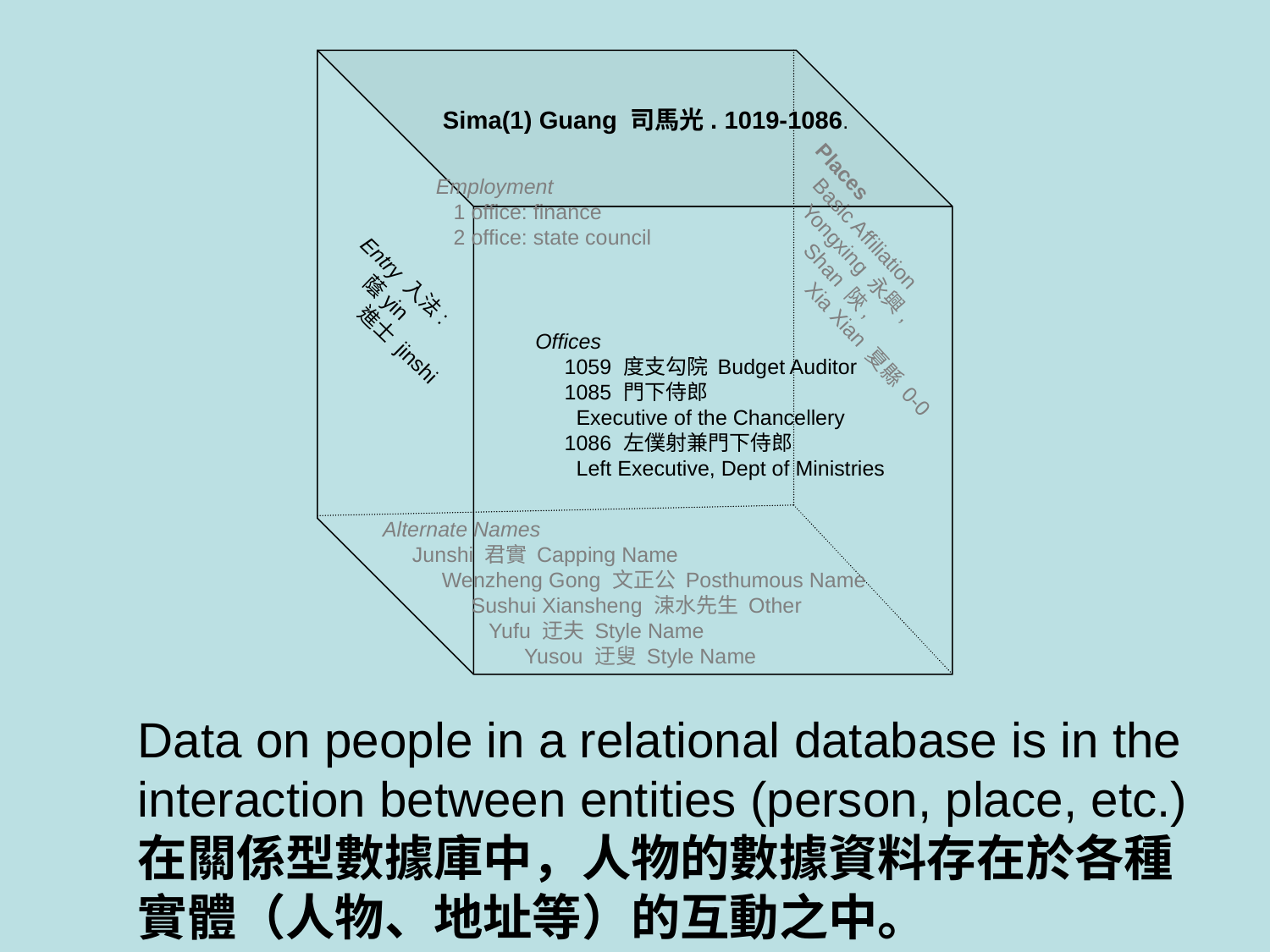

Sima(1) Guang 司馬光. 1019-1086.
                            Offices
                            1059 度支勾院 Budget Auditor
                            1085 門下侍郎
                                     Executive of the Chancellery
                            1086 左僕射兼門下侍郎
                                     Left Executive, Dept of Ministries
Employment
   1 office: finance
   2 office: state council
Entry 入法:
    蔭yin
       進士 jinshi
Places
    Basic Affiliation
      Yongxing 永興,
           Shan 陝,
                Xia Xian 夏縣 0-0

Alternate Names
     Junshi 君實 Capping Name
          Wenzheng Gong 文正公 Posthumous Name
               Sushui Xiansheng 涑水先生 Other
                  Yufu 迂夫 Style Name
                        Yusou 迂叟 Style Name
Data on people in a relational database is in the interaction between entities (person, place, etc.)在關係型數據庫中，人物的數據資料存在於各種實體（人物、地址等）的互動之中。